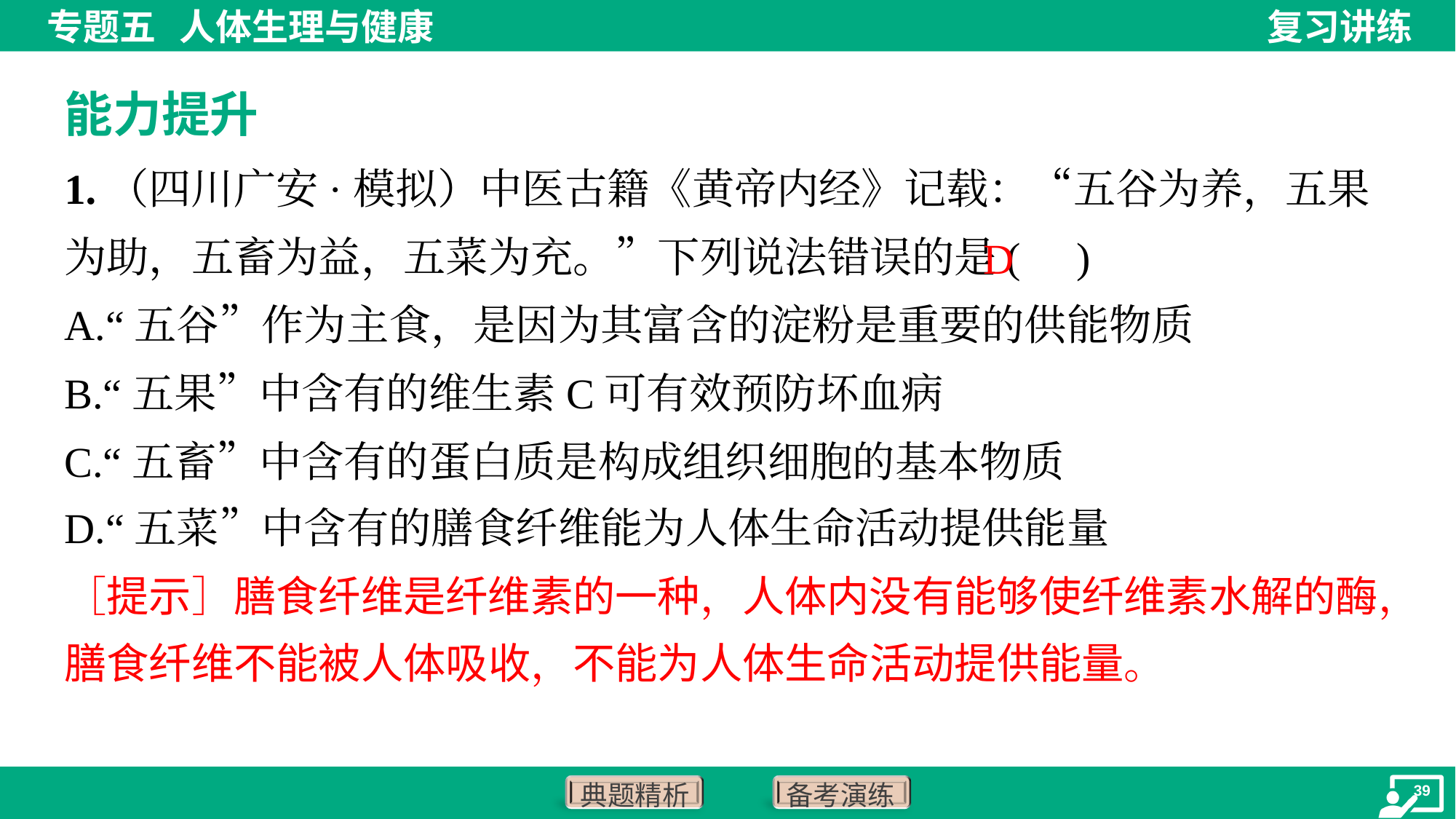

能力提升
1.（四川广安·模拟）中医古籍《黄帝内经》记载：“五谷为养，五果为助，五畜为益，五菜为充。”下列说法错误的是(     )
D
A.“五谷”作为主食，是因为其富含的淀粉是重要的供能物质
B.“五果”中含有的维生素C可有效预防坏血病
C.“五畜”中含有的蛋白质是构成组织细胞的基本物质
D.“五菜”中含有的膳食纤维能为人体生命活动提供能量
［提示］膳食纤维是纤维素的一种，人体内没有能够使纤维素水解的酶，
膳食纤维不能被人体吸收，不能为人体生命活动提供能量。